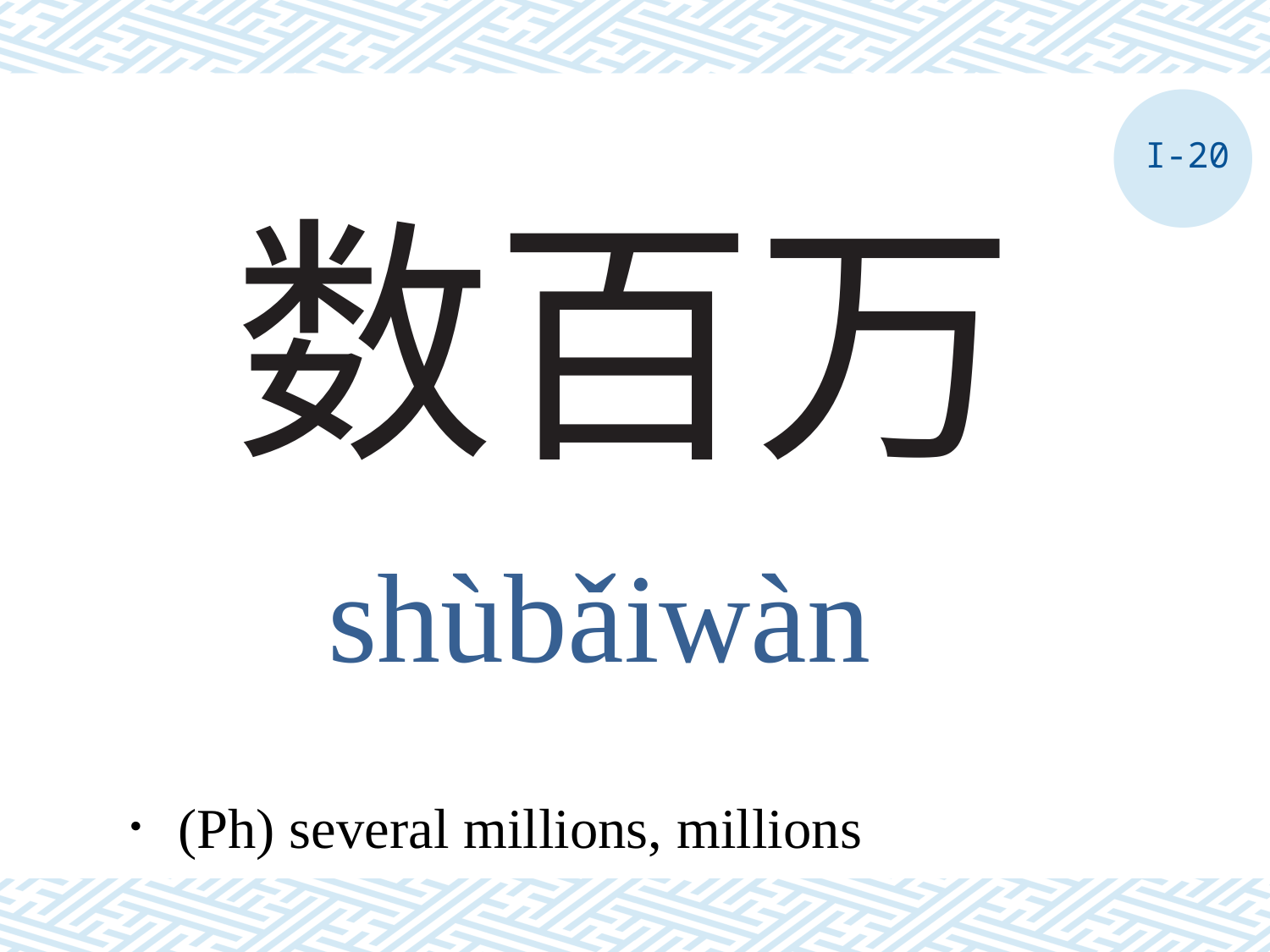

I-20

# 数百万
shùbǎiwàn
．(Ph) several millions, millions